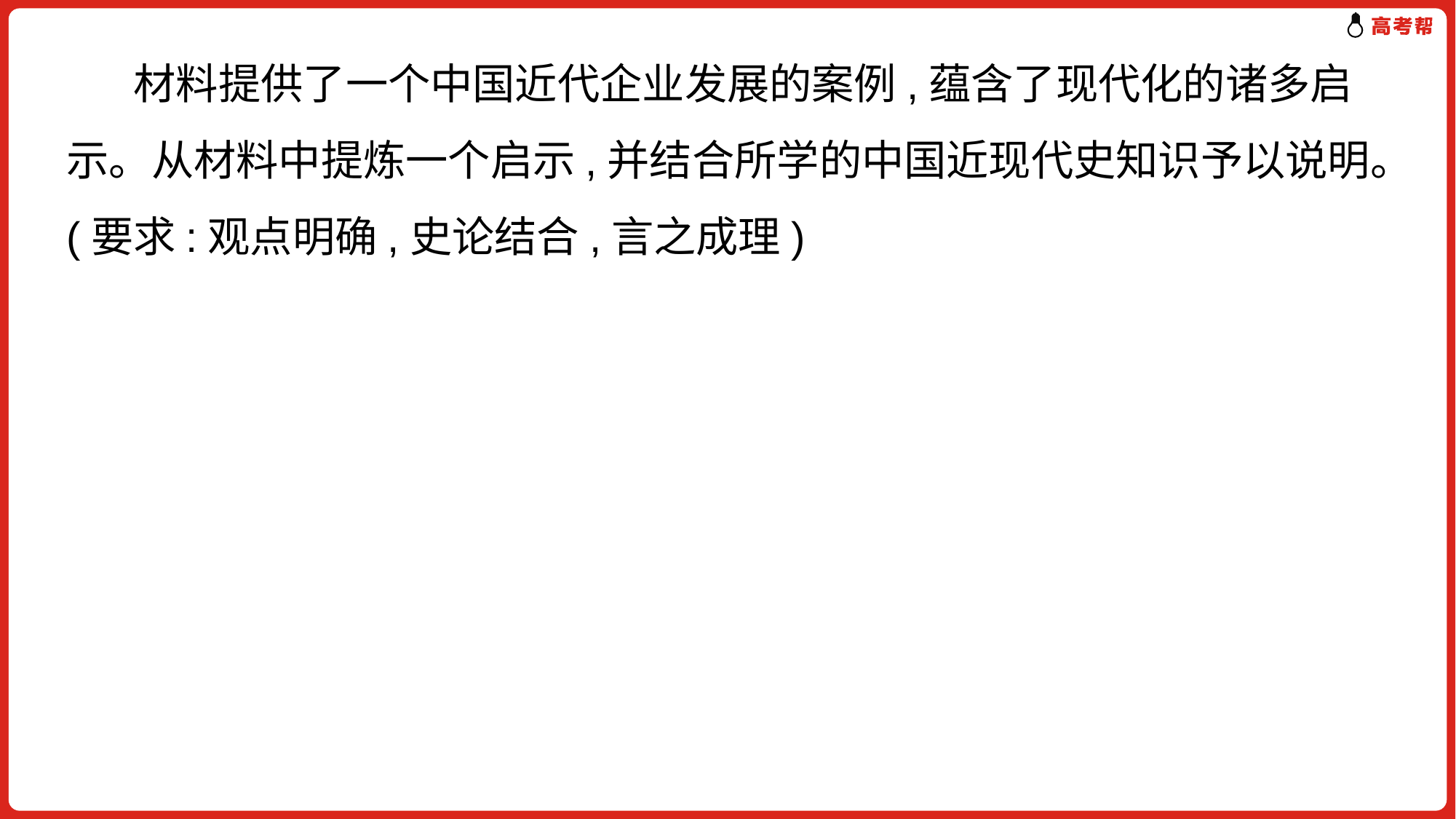

材料提供了一个中国近代企业发展的案例,蕴含了现代化的诸多启示。从材料中提炼一个启示,并结合所学的中国近现代史知识予以说明。(要求:观点明确,史论结合,言之成理)